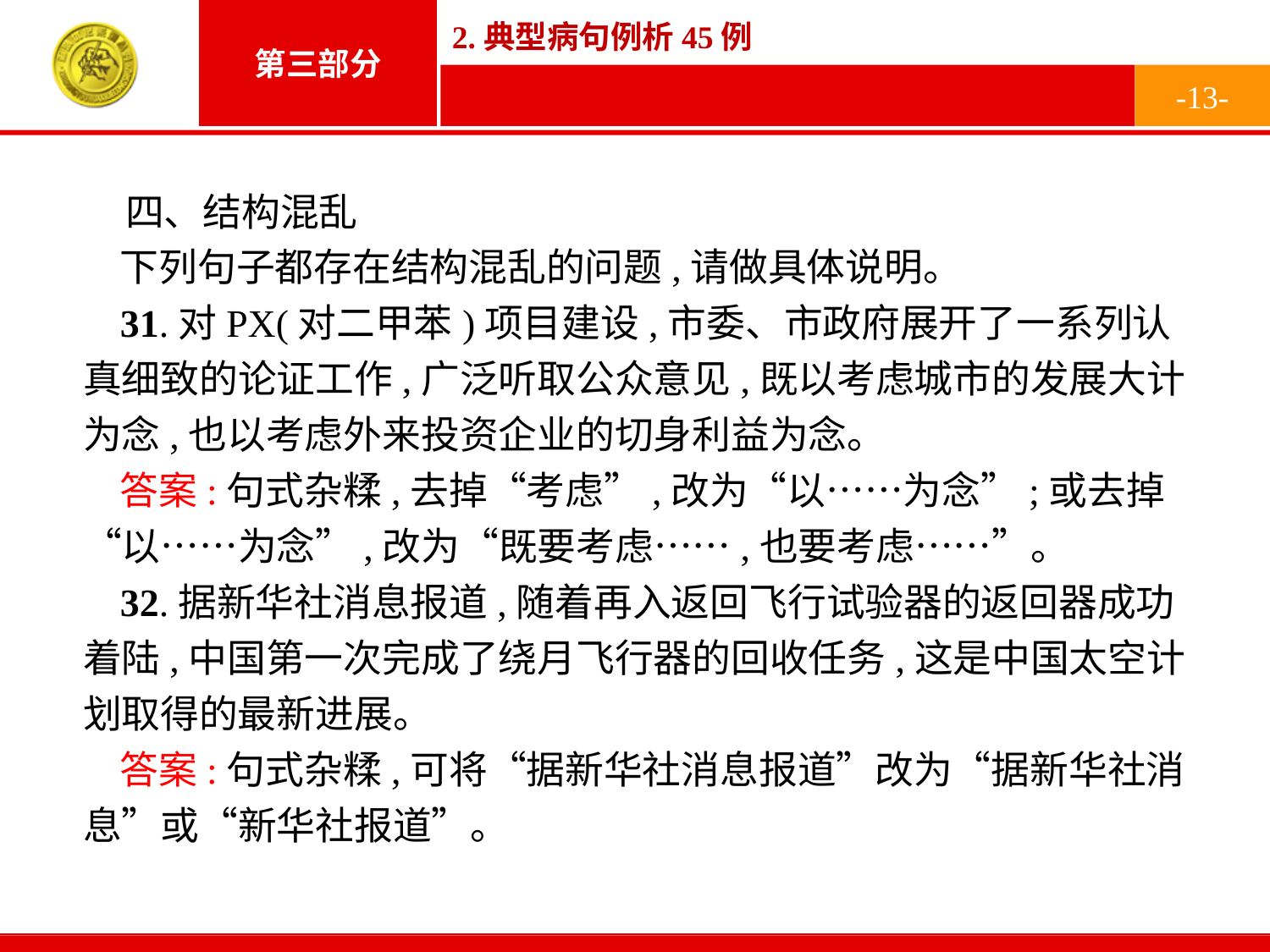

-13-
四、结构混乱
下列句子都存在结构混乱的问题,请做具体说明。
31.对PX(对二甲苯)项目建设,市委、市政府展开了一系列认真细致的论证工作,广泛听取公众意见,既以考虑城市的发展大计为念,也以考虑外来投资企业的切身利益为念。
答案:句式杂糅,去掉“考虑”,改为“以……为念”;或去掉“以……为念”,改为“既要考虑……,也要考虑……”。
32.据新华社消息报道,随着再入返回飞行试验器的返回器成功着陆,中国第一次完成了绕月飞行器的回收任务,这是中国太空计划取得的最新进展。
答案:句式杂糅,可将“据新华社消息报道”改为“据新华社消息”或“新华社报道”。